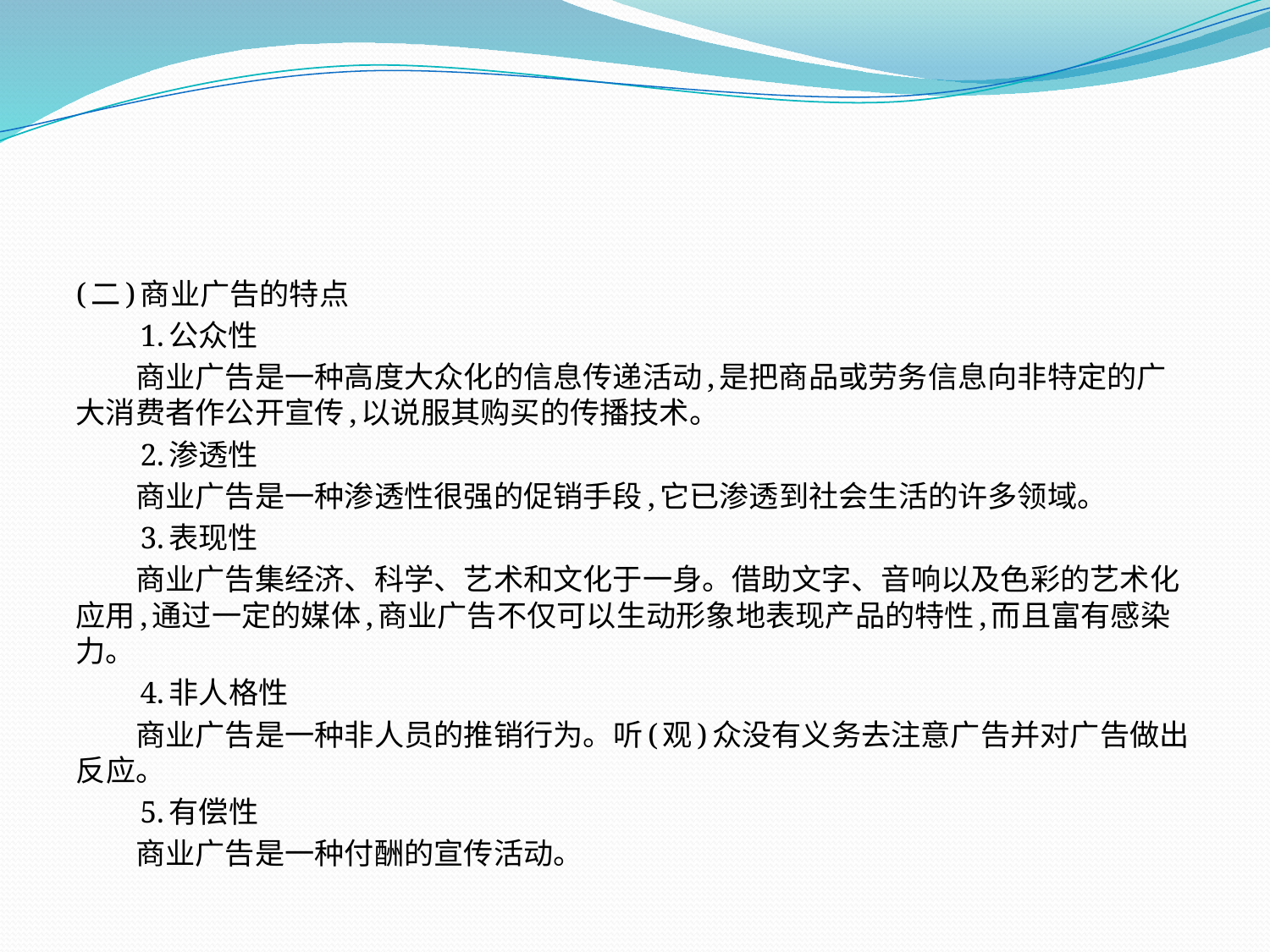

(二)商业广告的特点
　　1.公众性
　　商业广告是一种高度大众化的信息传递活动,是把商品或劳务信息向非特定的广大消费者作公开宣传,以说服其购买的传播技术。
　　2.渗透性
　　商业广告是一种渗透性很强的促销手段,它已渗透到社会生活的许多领域。
　　3.表现性
　　商业广告集经济、科学、艺术和文化于一身。借助文字、音响以及色彩的艺术化应用,通过一定的媒体,商业广告不仅可以生动形象地表现产品的特性,而且富有感染力。
　　4.非人格性
　　商业广告是一种非人员的推销行为。听(观)众没有义务去注意广告并对广告做出反应。
　　5.有偿性
　　商业广告是一种付酬的宣传活动。